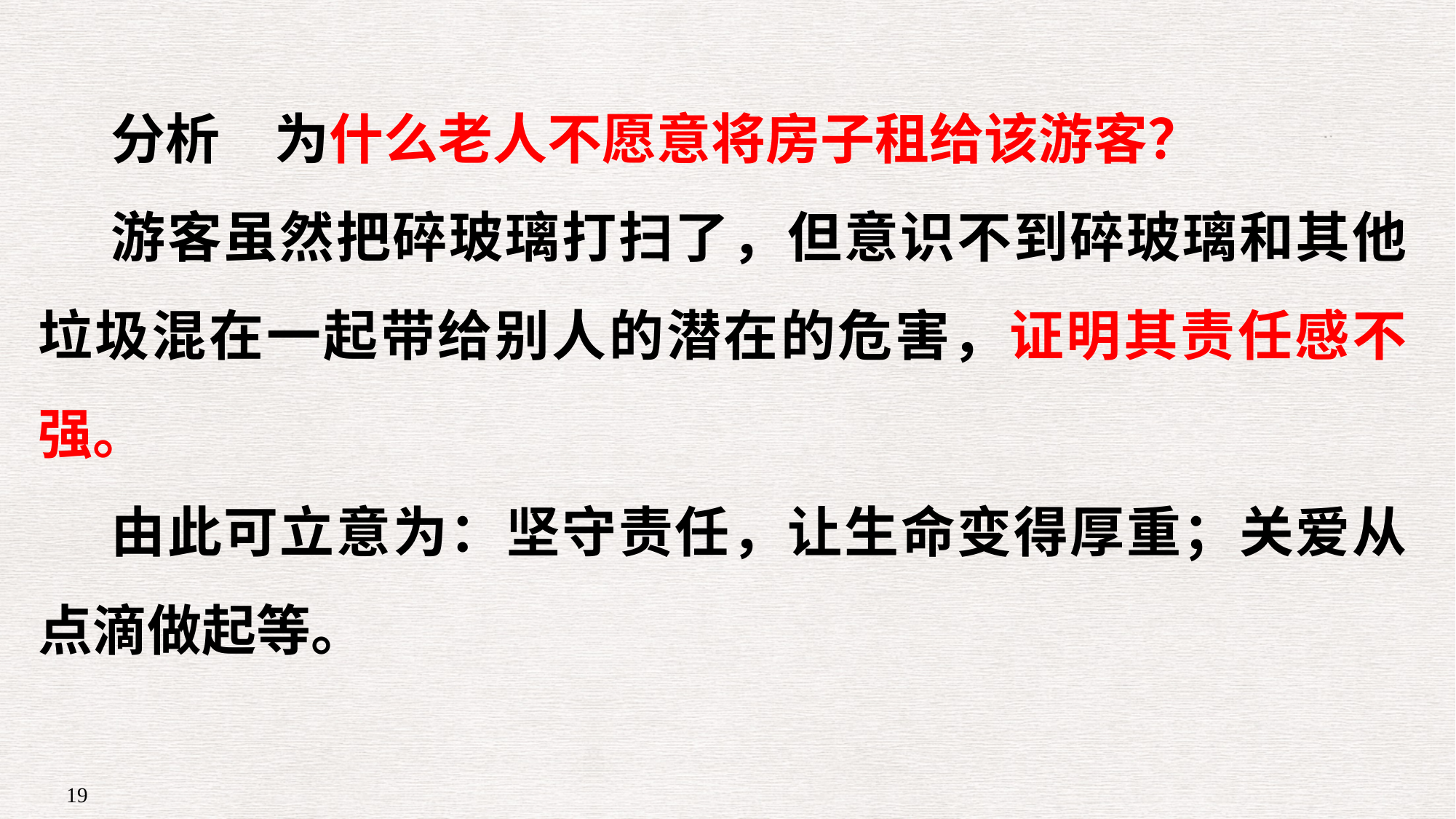

分析　为什么老人不愿意将房子租给该游客？
游客虽然把碎玻璃打扫了，但意识不到碎玻璃和其他垃圾混在一起带给别人的潜在的危害，证明其责任感不强。
由此可立意为：坚守责任，让生命变得厚重；关爱从点滴做起等。